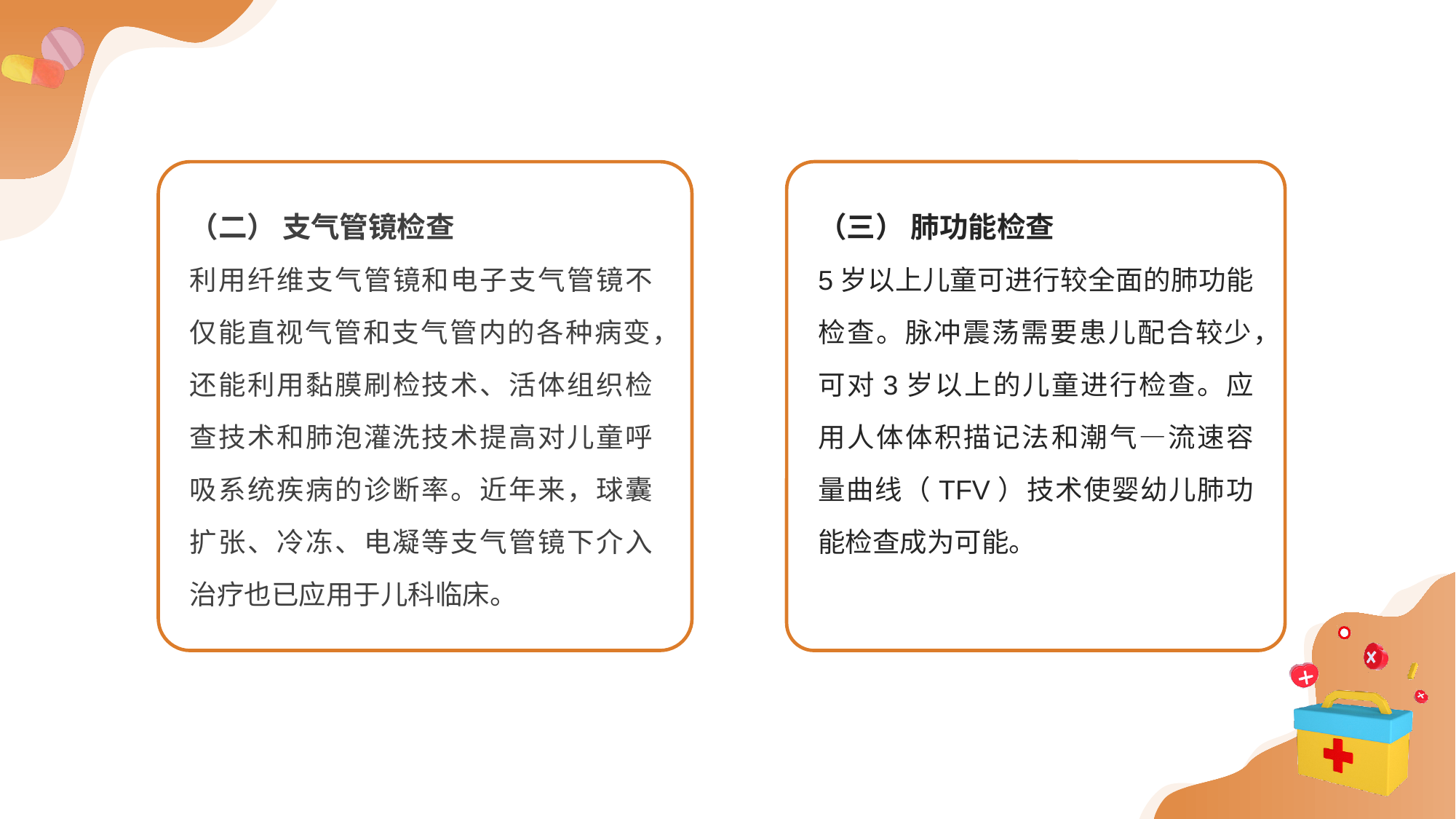

（二） 支气管镜检查
利用纤维支气管镜和电子支气管镜不仅能直视气管和支气管内的各种病变，还能利用黏膜刷检技术、活体组织检查技术和肺泡灌洗技术提高对儿童呼吸系统疾病的诊断率。近年来，球囊扩张、冷冻、电凝等支气管镜下介入治疗也已应用于儿科临床。
（三） 肺功能检查
5岁以上儿童可进行较全面的肺功能检查。脉冲震荡需要患儿配合较少，可对3岁以上的儿童进行检查。应用人体体积描记法和潮气—流速容量曲线（TFV）技术使婴幼儿肺功能检查成为可能。